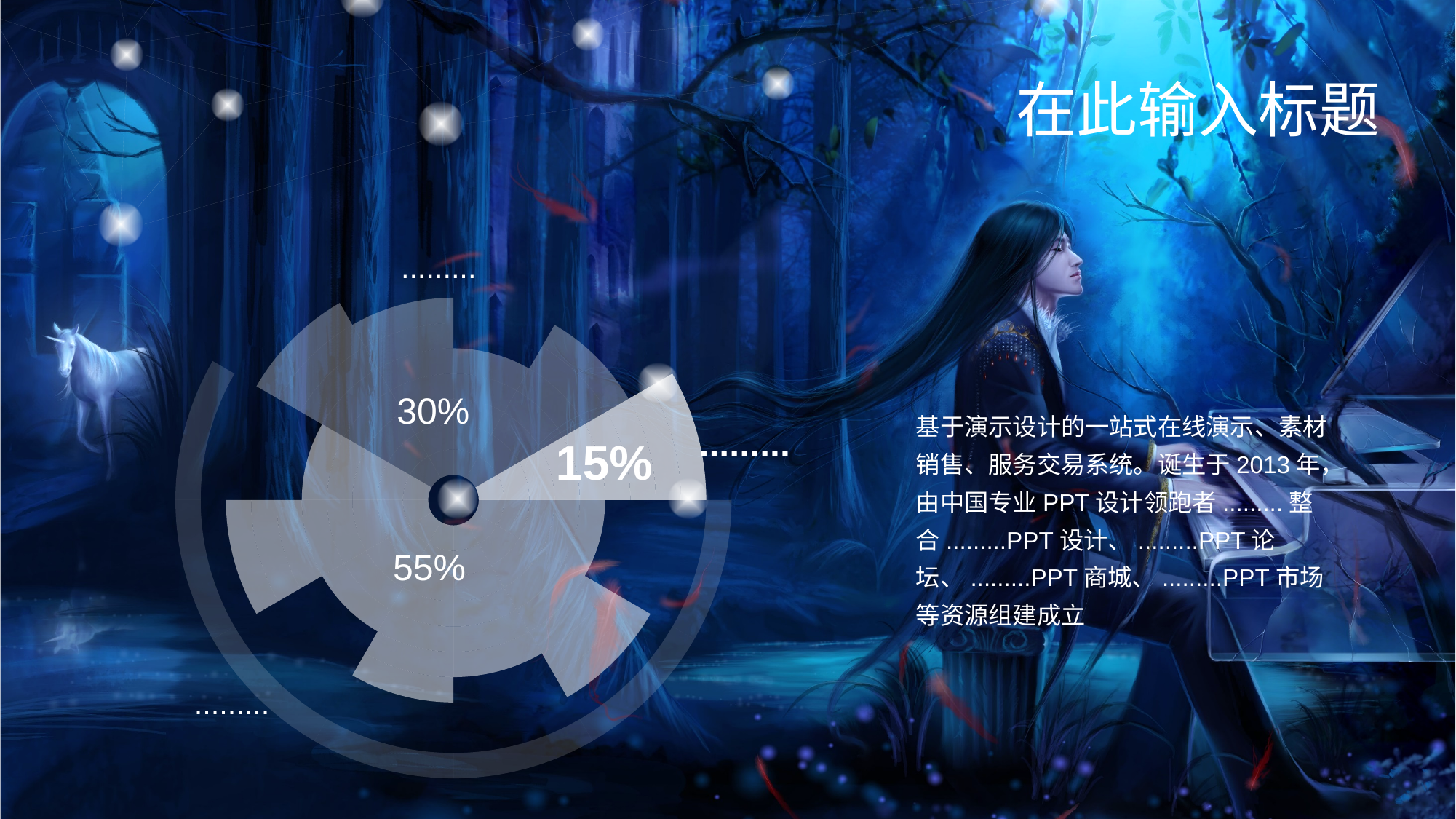

在此输入标题

### Chart

| Category | 1 | 2 | 3 | 4 | 5 | 6 | 7 | 8 | 9 | 10 |
|---|---|---|---|---|---|---|---|---|---|---|
| 1 | 1.0 | 1.0 | 1.0 | 1.0 | 1.0 | 1.0 | 1.0 | 1.0 | 1.0 | 1.0 |
| 2 | 1.0 | 1.0 | 1.0 | 1.0 | 1.0 | 1.0 | 1.0 | 1.0 | 1.0 | 1.0 |
| 3 | 1.0 | 1.0 | 1.0 | 1.0 | 1.0 | 1.0 | 1.0 | 1.0 | 1.0 | 1.0 |
| 4 | 1.0 | 1.0 | 1.0 | 1.0 | 1.0 | 1.0 | 1.0 | 1.0 | 1.0 | 1.0 |
| 5 | 1.0 | 1.0 | 1.0 | 1.0 | 1.0 | 1.0 | 1.0 | 1.0 | 1.0 | 1.0 |
| 6 | 1.0 | 1.0 | 1.0 | 1.0 | 1.0 | 1.0 | 1.0 | 1.0 | 1.0 | 1.0 |
| 7 | 1.0 | 1.0 | 1.0 | 1.0 | 1.0 | 1.0 | 1.0 | 1.0 | 1.0 | 1.0 |
| 8 | 1.0 | 1.0 | 1.0 | 1.0 | 1.0 | 1.0 | 1.0 | 1.0 | 1.0 | 1.0 |
| 9 | 1.0 | 1.0 | 1.0 | 1.0 | 1.0 | 1.0 | 1.0 | 1.0 | 1.0 | 1.0 |
| 10 | 1.0 | 1.0 | 1.0 | 1.0 | 1.0 | 1.0 | 1.0 | 1.0 | 1.0 | 1.0 |
| 11 | 1.0 | 1.0 | 1.0 | 1.0 | 1.0 | 1.0 | 1.0 | 1.0 | 1.0 | 1.0 |
| 12 | 1.0 | 1.0 | 1.0 | 1.0 | 1.0 | 1.0 | 1.0 | 1.0 | 1.0 | 1.0 |
.........

30%
基于演示设计的一站式在线演示、素材销售、服务交易系统。诞生于2013年，由中国专业PPT设计领跑者.........整合.........PPT设计、.........PPT论坛、.........PPT商城、.........PPT市场等资源组建成立
.........
15%

55%
.........